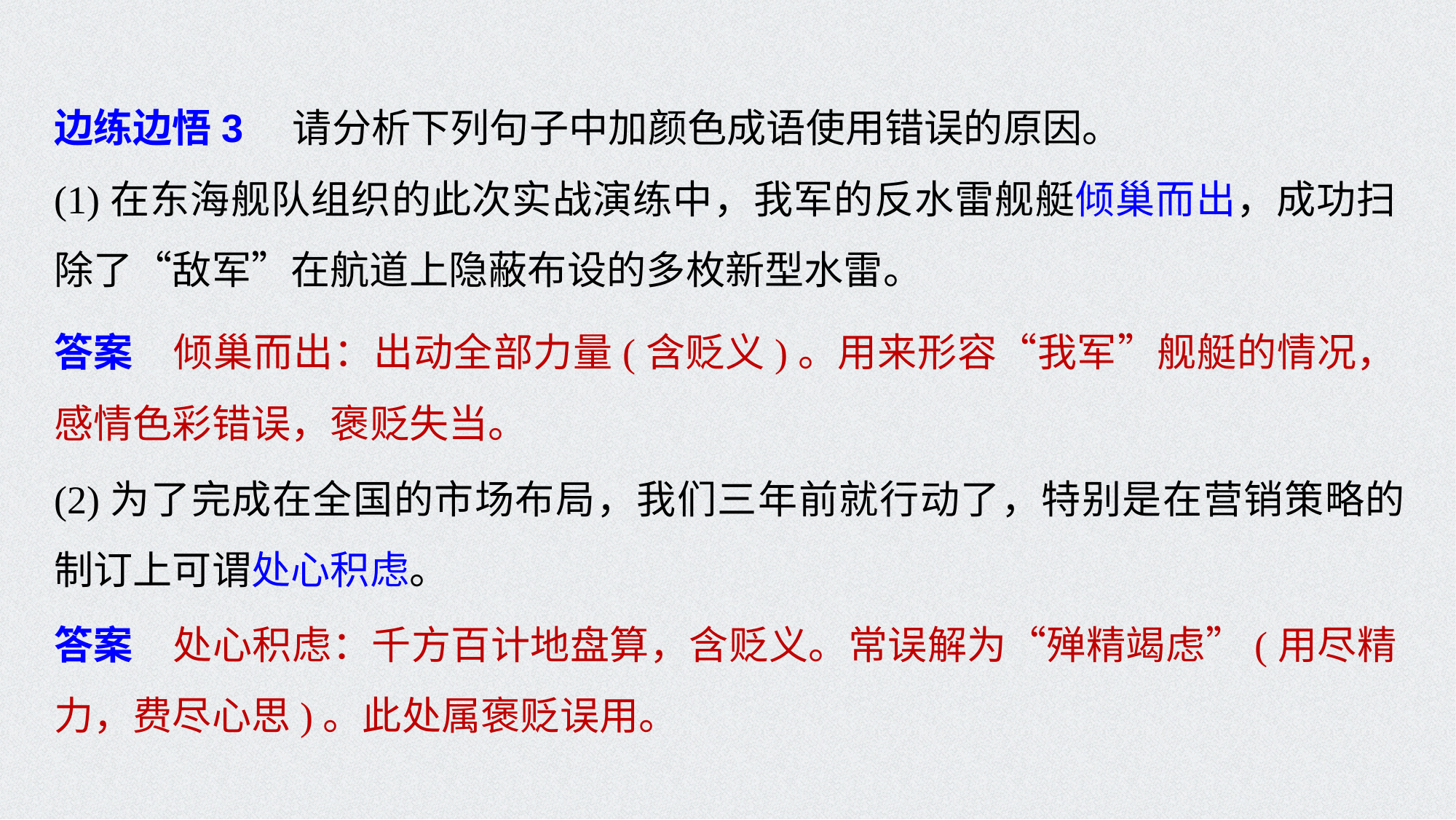

边练边悟3　请分析下列句子中加颜色成语使用错误的原因。
(1)在东海舰队组织的此次实战演练中，我军的反水雷舰艇倾巢而出，成功扫除了“敌军”在航道上隐蔽布设的多枚新型水雷。
答案　倾巢而出：出动全部力量(含贬义)。用来形容“我军”舰艇的情况，感情色彩错误，褒贬失当。
(2)为了完成在全国的市场布局，我们三年前就行动了，特别是在营销策略的制订上可谓处心积虑。
答案　处心积虑：千方百计地盘算，含贬义。常误解为“殚精竭虑”(用尽精力，费尽心思)。此处属褒贬误用。